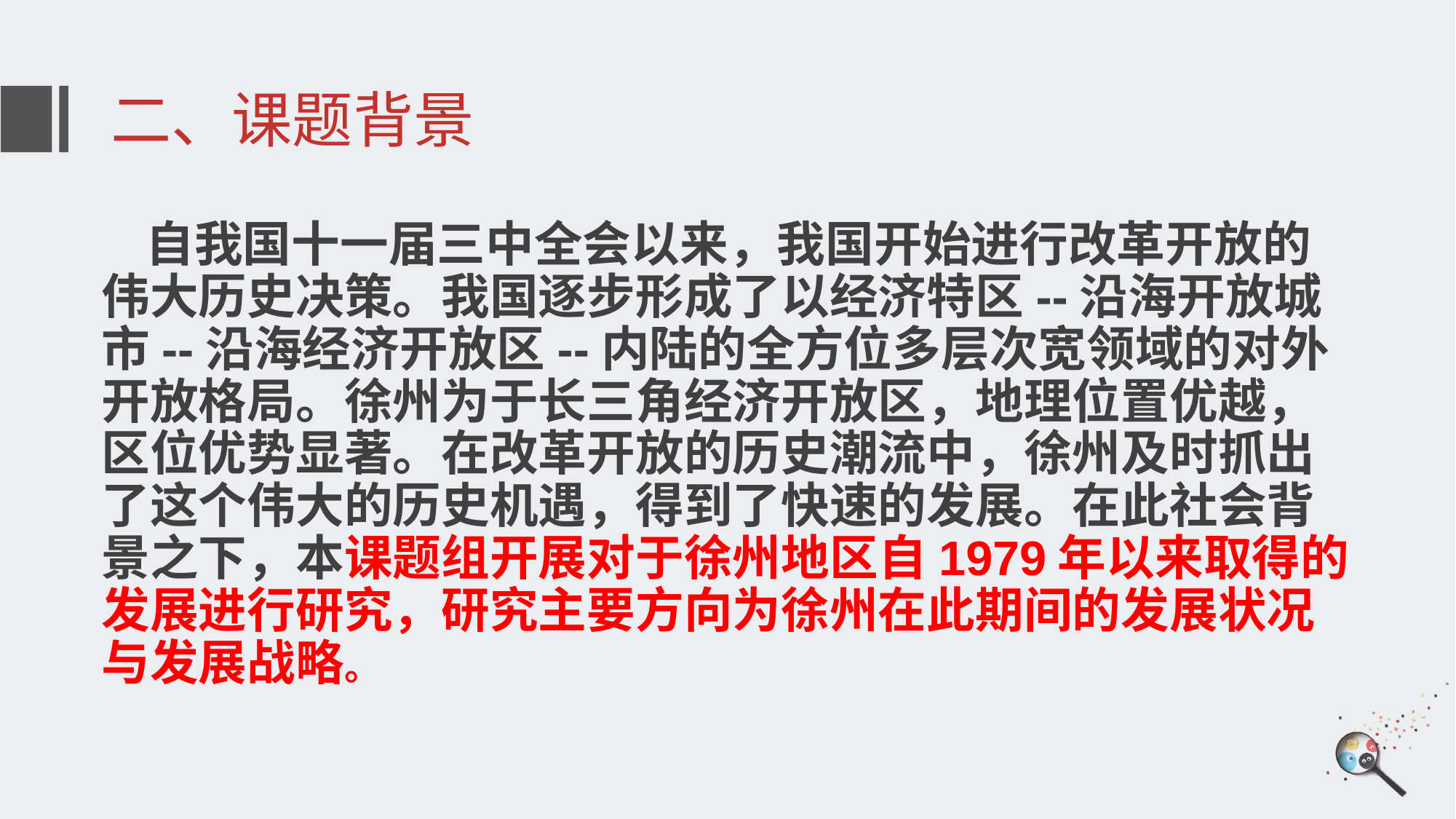

# 二、课题背景
   自我国十一届三中全会以来，我国开始进行改革开放的伟大历史决策。我国逐步形成了以经济特区--沿海开放城市--沿海经济开放区--内陆的全方位多层次宽领域的对外开放格局。徐州为于长三角经济开放区，地理位置优越，区位优势显著。在改革开放的历史潮流中，徐州及时抓出了这个伟大的历史机遇，得到了快速的发展。在此社会背景之下，本课题组开展对于徐州地区自1979年以来取得的发展进行研究，研究主要方向为徐州在此期间的发展状况与发展战略。